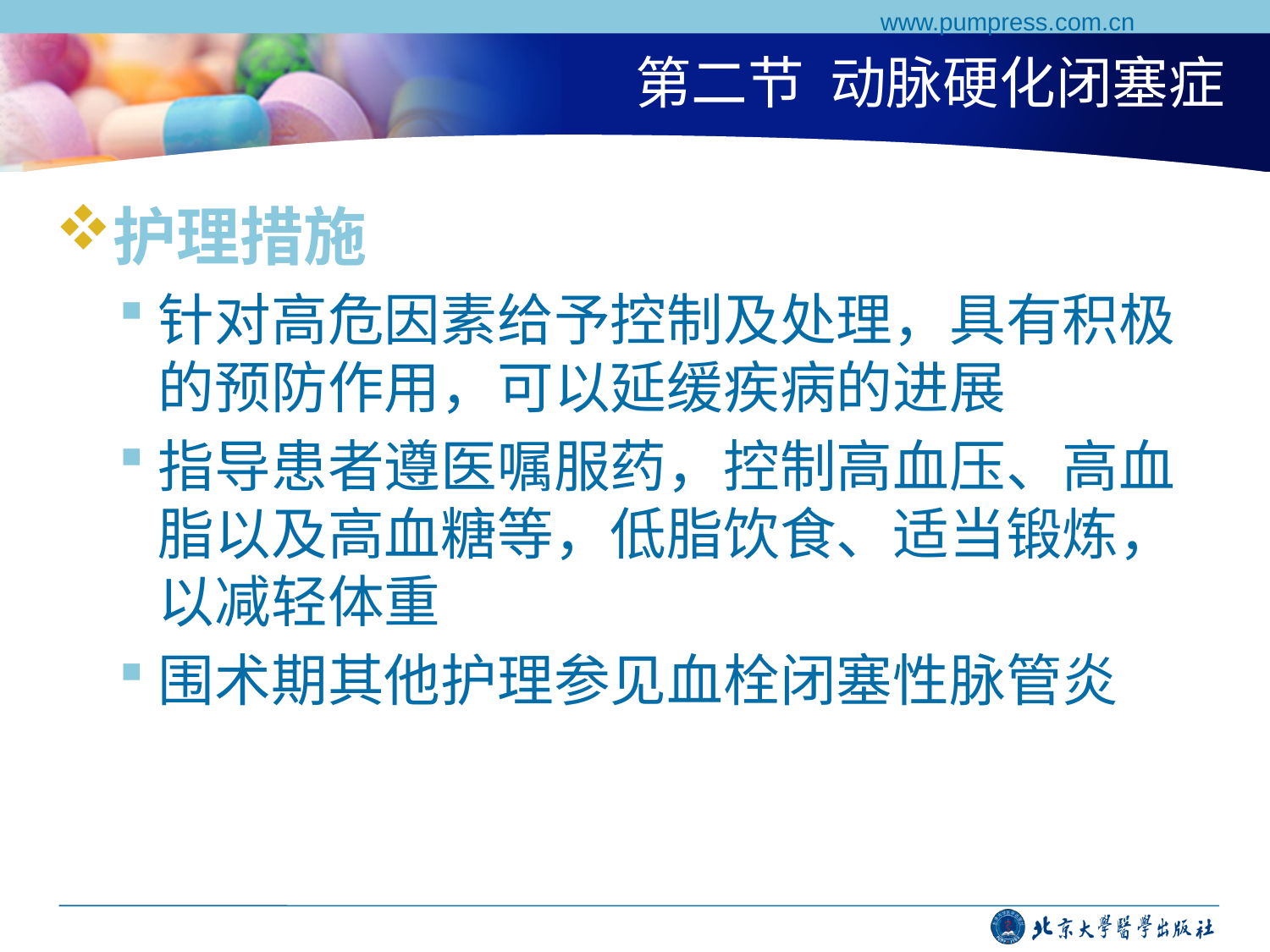

www.pumpress.com.cn
# 第二节  动脉硬化闭塞症
护理措施
针对高危因素给予控制及处理，具有积极的预防作用，可以延缓疾病的进展
指导患者遵医嘱服药，控制高血压、高血脂以及高血糖等，低脂饮食、适当锻炼，以减轻体重
围术期其他护理参见血栓闭塞性脉管炎